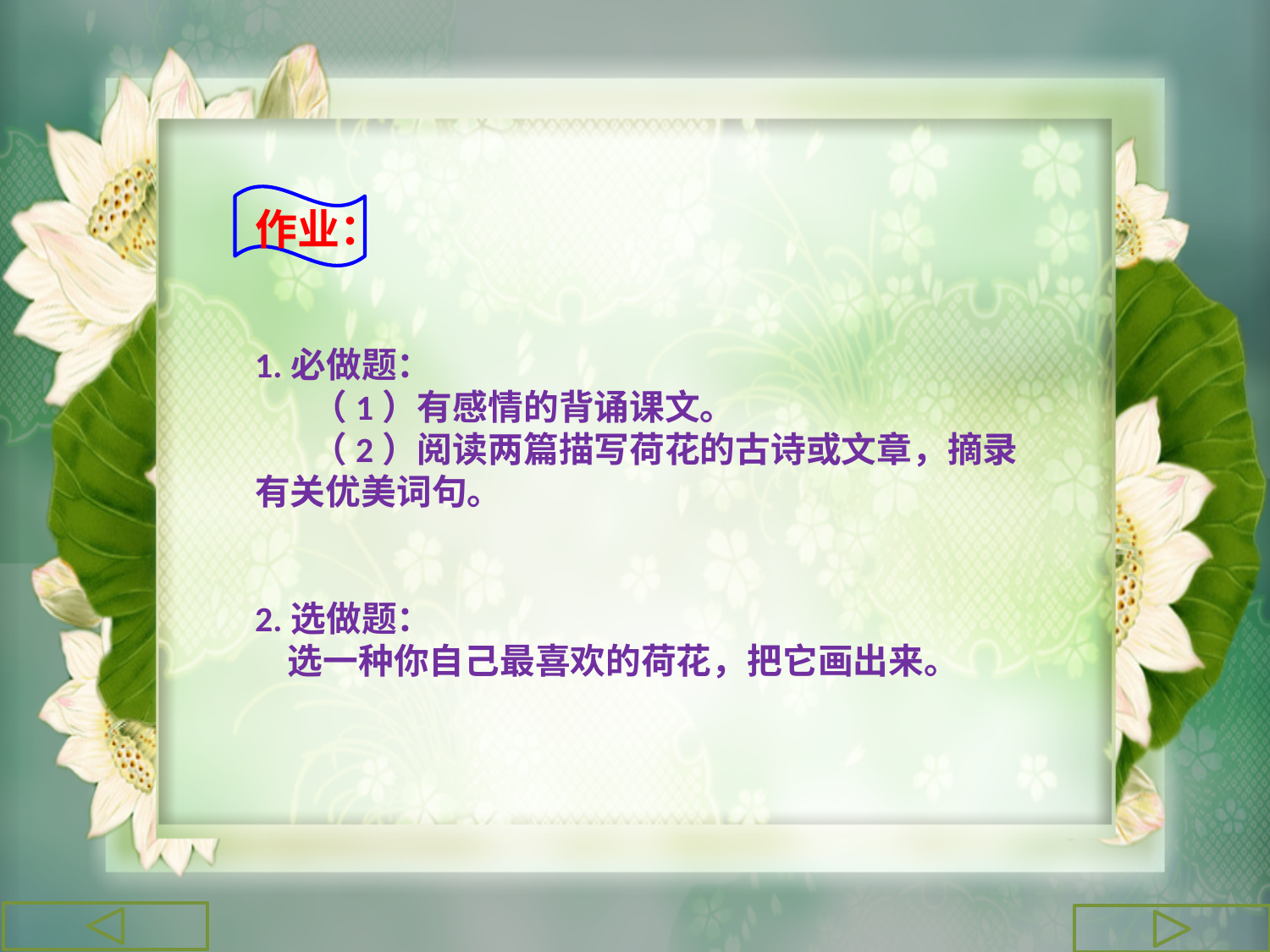

作业：
1.必做题：
      （1）有感情的背诵课文。
      （2）阅读两篇描写荷花的古诗或文章，摘录有关优美词句。

2.选做题：
   选一种你自己最喜欢的荷花，把它画出来。